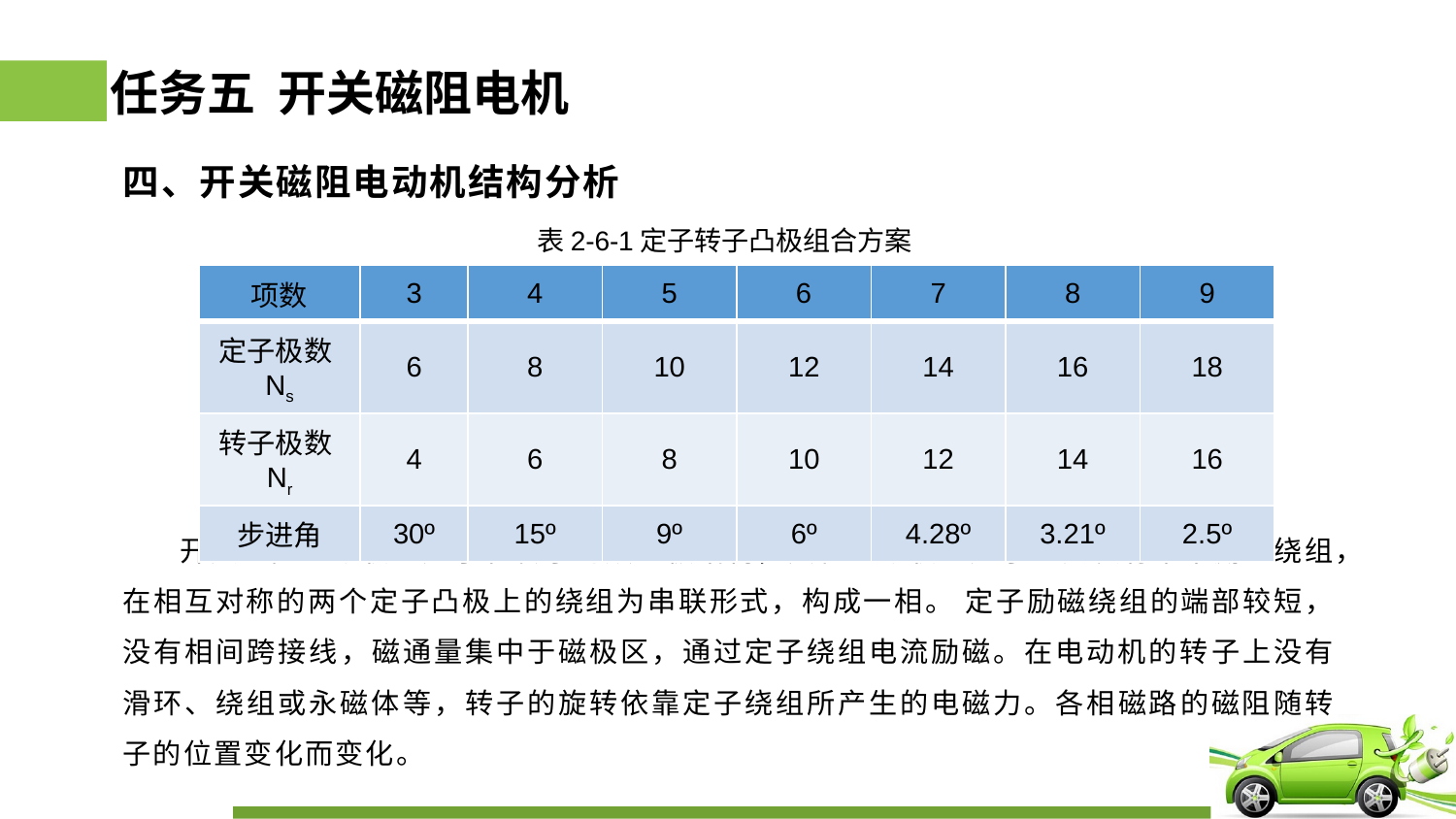

# 任务五  开关磁阻电机
四、开关磁阻电动机结构分析

      开关磁阻电动机的定了和转子为双凸极结构，只在电动机的定子上安装有集中励磁绕组，在相互对称的两个定子凸极上的绕组为串联形式，构成一相。 定子励磁绕组的端部较短，没有相间跨接线，磁通量集中于磁极区，通过定子绕组电流励磁。在电动机的转子上没有滑环、绕组或永磁体等，转子的旋转依靠定子绕组所产生的电磁力。各相磁路的磁阻随转子的位置变化而变化。
表2-6-1定子转子凸极组合方案
| 项数 | 3 | 4 | 5 | 6 | 7 | 8 | 9 |
| --- | --- | --- | --- | --- | --- | --- | --- |
| 定子极数Ns | 6 | 8 | 10 | 12 | 14 | 16 | 18 |
| 转子极数Nr | 4 | 6 | 8 | 10 | 12 | 14 | 16 |
| 步进角 | 30º | 15º | 9º | 6º | 4.28º | 3.21º | 2.5º |